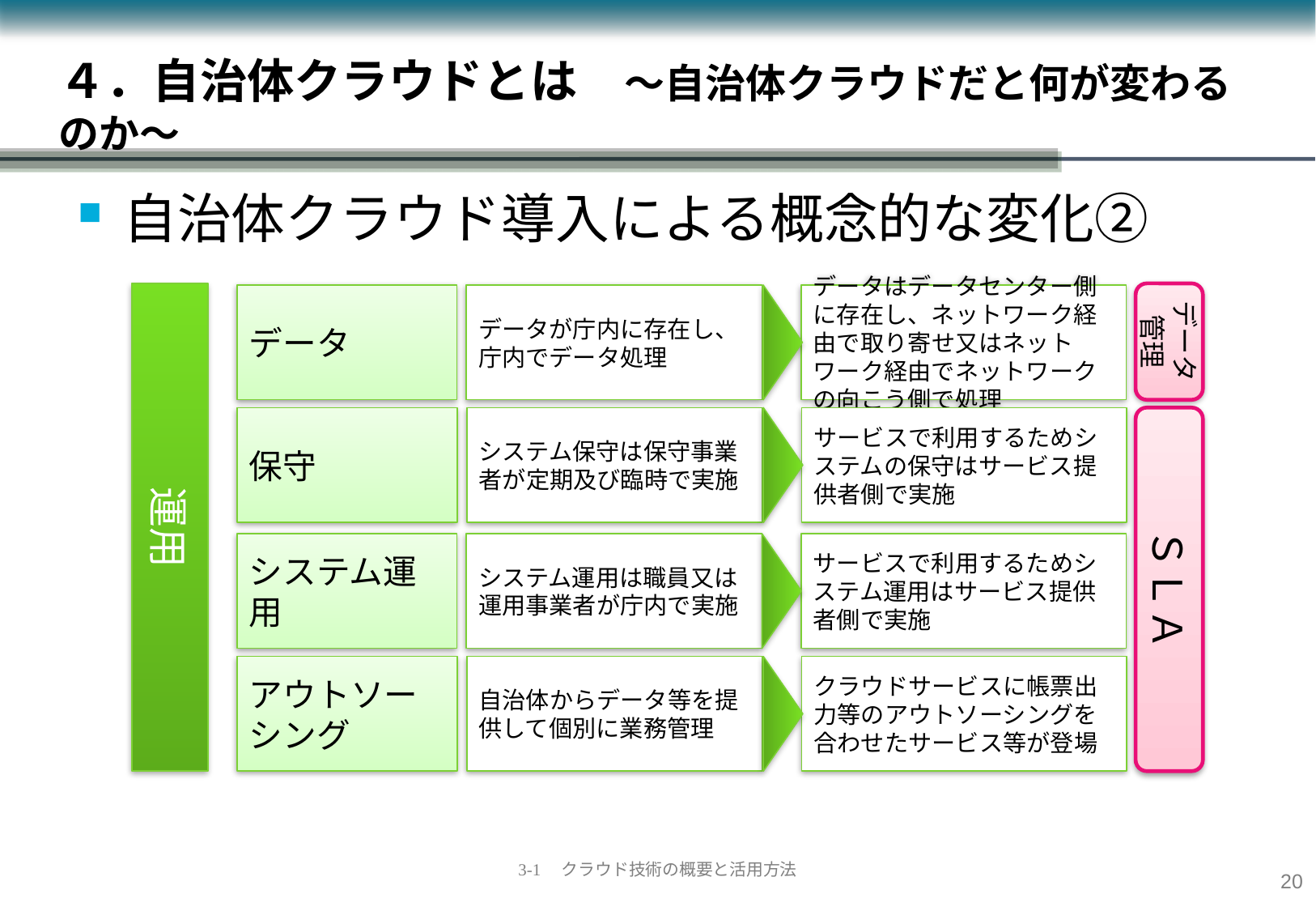

# ４．自治体クラウドとは　～自治体クラウドだと何が変わるのか～
自治体クラウド導入による概念的な変化②
運用
データ管理
データ
データが庁内に存在し、庁内でデータ処理
データはデータセンター側に存在し、ネットワーク経由で取り寄せ又はネットワーク経由でネットワークの向こう側で処理

ＳＬＡ
保守
システム保守は保守事業者が定期及び臨時で実施
サービスで利用するためシステムの保守はサービス提供者側で実施

システム運用
システム運用は職員又は運用事業者が庁内で実施
サービスで利用するためシステム運用はサービス提供者側で実施

アウトソーシング
自治体からデータ等を提供して個別に業務管理
クラウドサービスに帳票出力等のアウトソーシングを合わせたサービス等が登場

20
3-1　クラウド技術の概要と活用方法